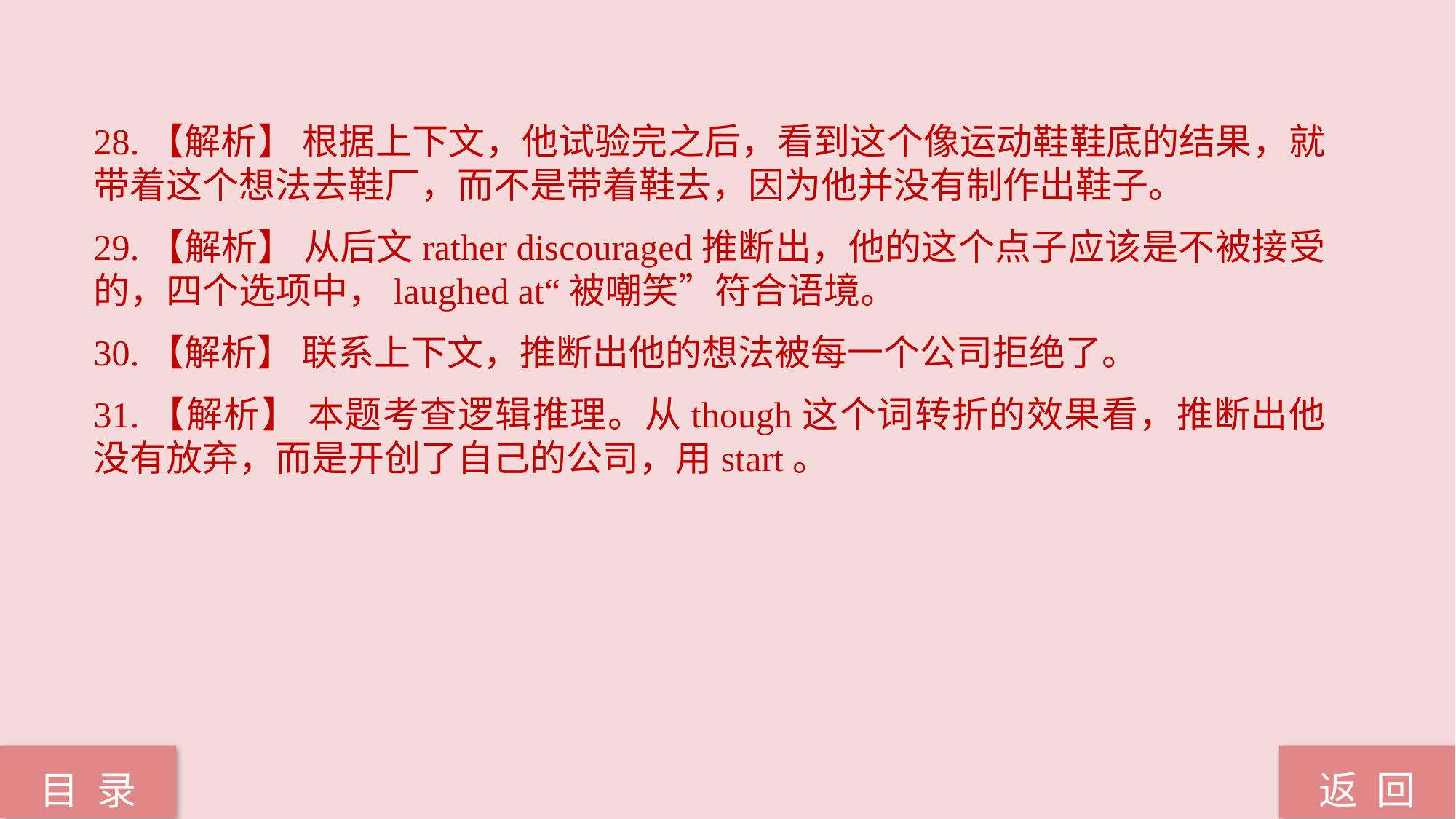

28.【解析】 根据上下文，他试验完之后，看到这个像运动鞋鞋底的结果，就带着这个想法去鞋厂，而不是带着鞋去，因为他并没有制作出鞋子。
29.【解析】 从后文rather discouraged推断出，他的这个点子应该是不被接受的，四个选项中，laughed at“被嘲笑”符合语境。
30.【解析】 联系上下文，推断出他的想法被每一个公司拒绝了。
31.【解析】 本题考查逻辑推理。从though这个词转折的效果看，推断出他没有放弃，而是开创了自己的公司，用start。
返  回